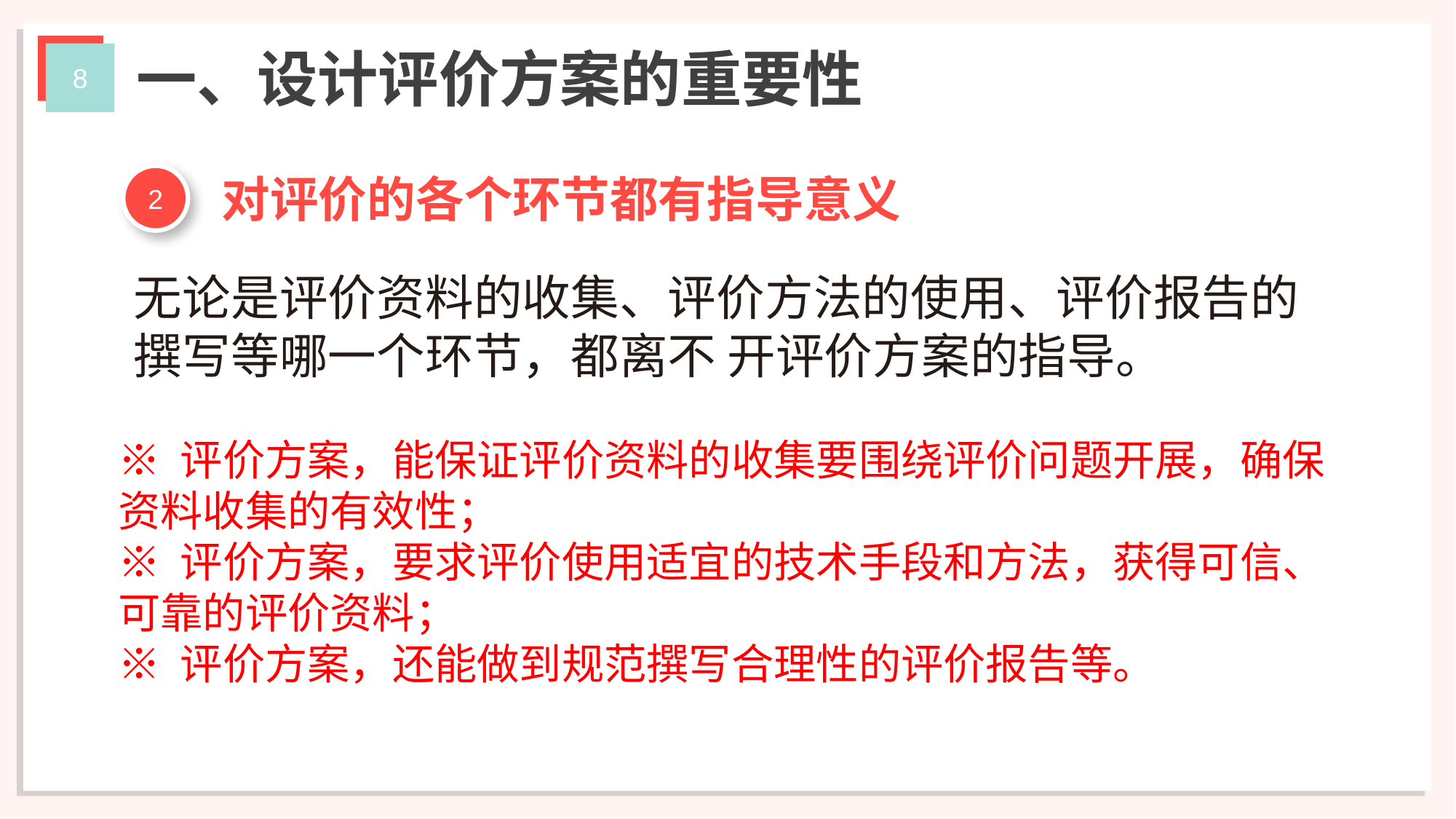

一、设计评价方案的重要性
对评价的各个环节都有指导意义
2
无论是评价资料的收集、评价方法的使用、评价报告的撰写等哪一个环节，都离不 开评价方案的指导。
※ 评价方案，能保证评价资料的收集要围绕评价问题开展，确保资料收集的有效性；
※ 评价方案，要求评价使用适宜的技术手段和方法，获得可信、可靠的评价资料；
※ 评价方案，还能做到规范撰写合理性的评价报告等。